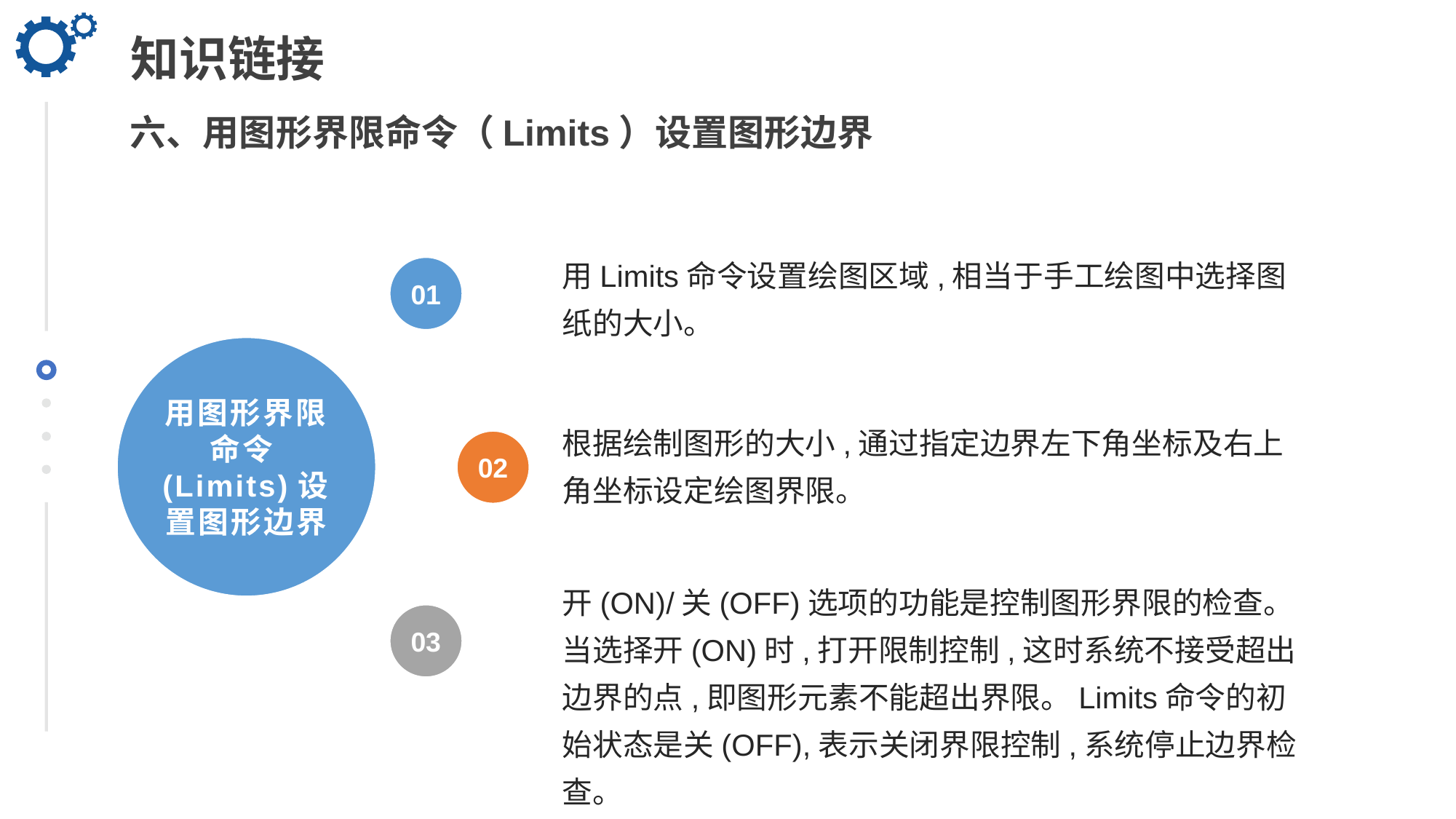

知识链接
六、用图形界限命令（Limits）设置图形边界

用Limits命令设置绘图区域,相当于手工绘图中选择图纸的大小。
01
用图形界限命令(Limits)设置图形边界
根据绘制图形的大小,通过指定边界左下角坐标及右上角坐标设定绘图界限。
02
开(ON)/关(OFF)选项的功能是控制图形界限的检查。当选择开(ON)时,打开限制控制,这时系统不接受超出边界的点,即图形元素不能超出界限。Limits命令的初始状态是关(OFF),表示关闭界限控制,系统停止边界检查。
03
22